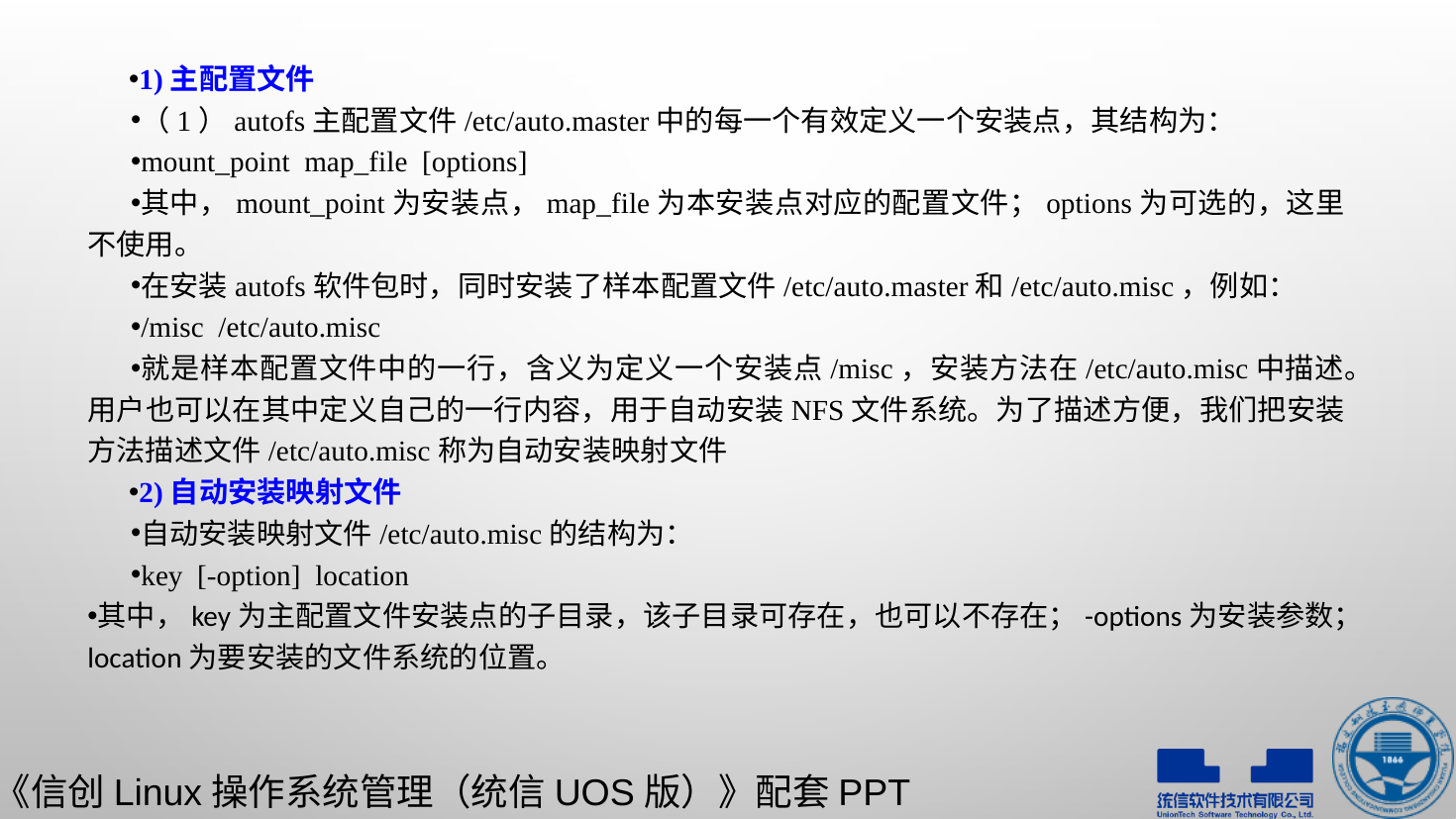

1)主配置文件
（1）autofs主配置文件/etc/auto.master中的每一个有效定义一个安装点，其结构为：
mount_point  map_file  [options]
其中，mount_point为安装点，map_file为本安装点对应的配置文件；options为可选的，这里不使用。
在安装autofs软件包时，同时安装了样本配置文件/etc/auto.master和/etc/auto.misc，例如：
/misc  /etc/auto.misc
就是样本配置文件中的一行，含义为定义一个安装点/misc，安装方法在/etc/auto.misc中描述。用户也可以在其中定义自己的一行内容，用于自动安装NFS文件系统。为了描述方便，我们把安装方法描述文件/etc/auto.misc称为自动安装映射文件
2)自动安装映射文件
自动安装映射文件/etc/auto.misc的结构为：
key  [-option]  location
其中，key为主配置文件安装点的子目录，该子目录可存在，也可以不存在；-options为安装参数；location为要安装的文件系统的位置。